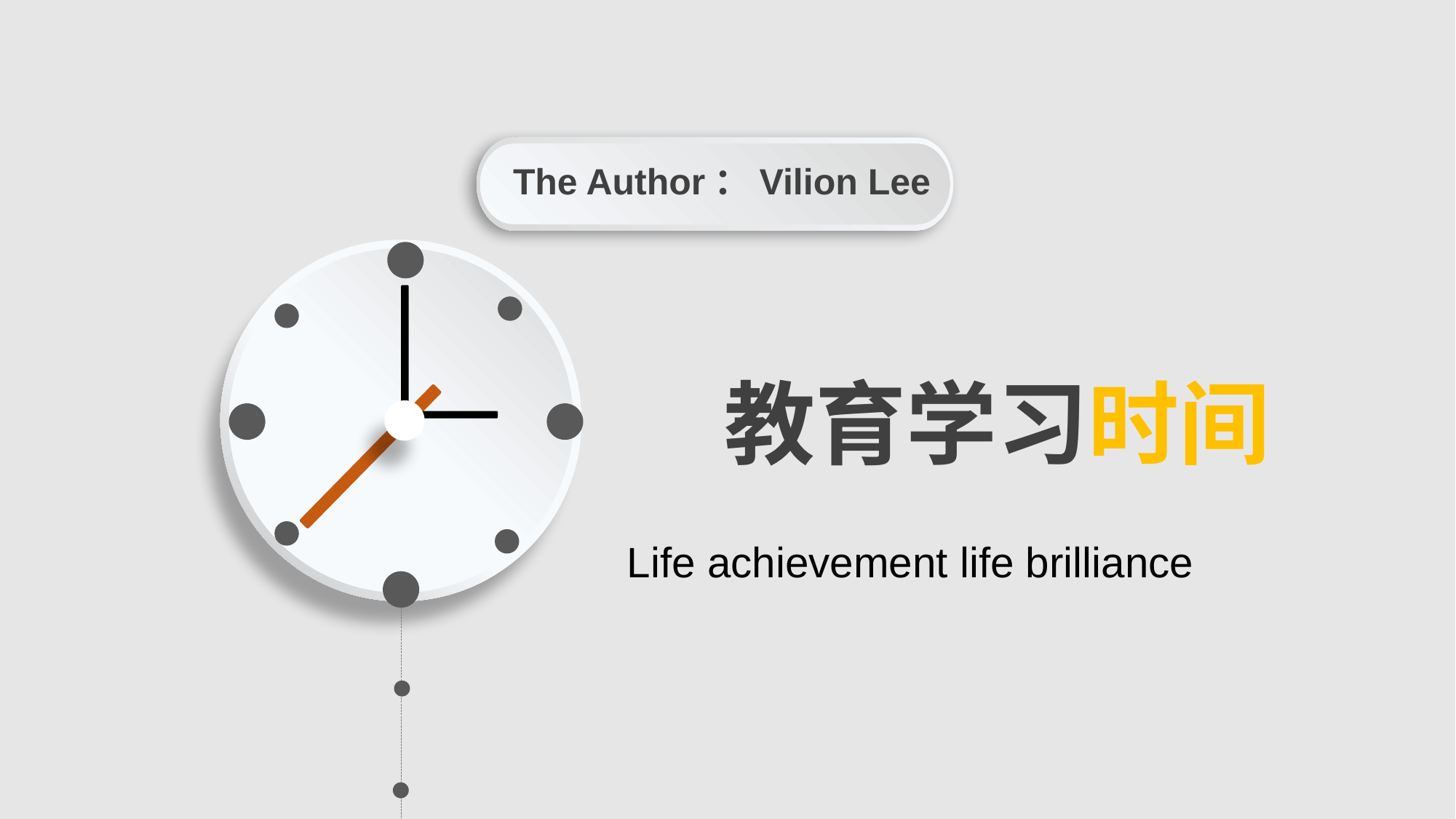

The Author：Vilion Lee

教育学习时间
Life achievement life brilliance